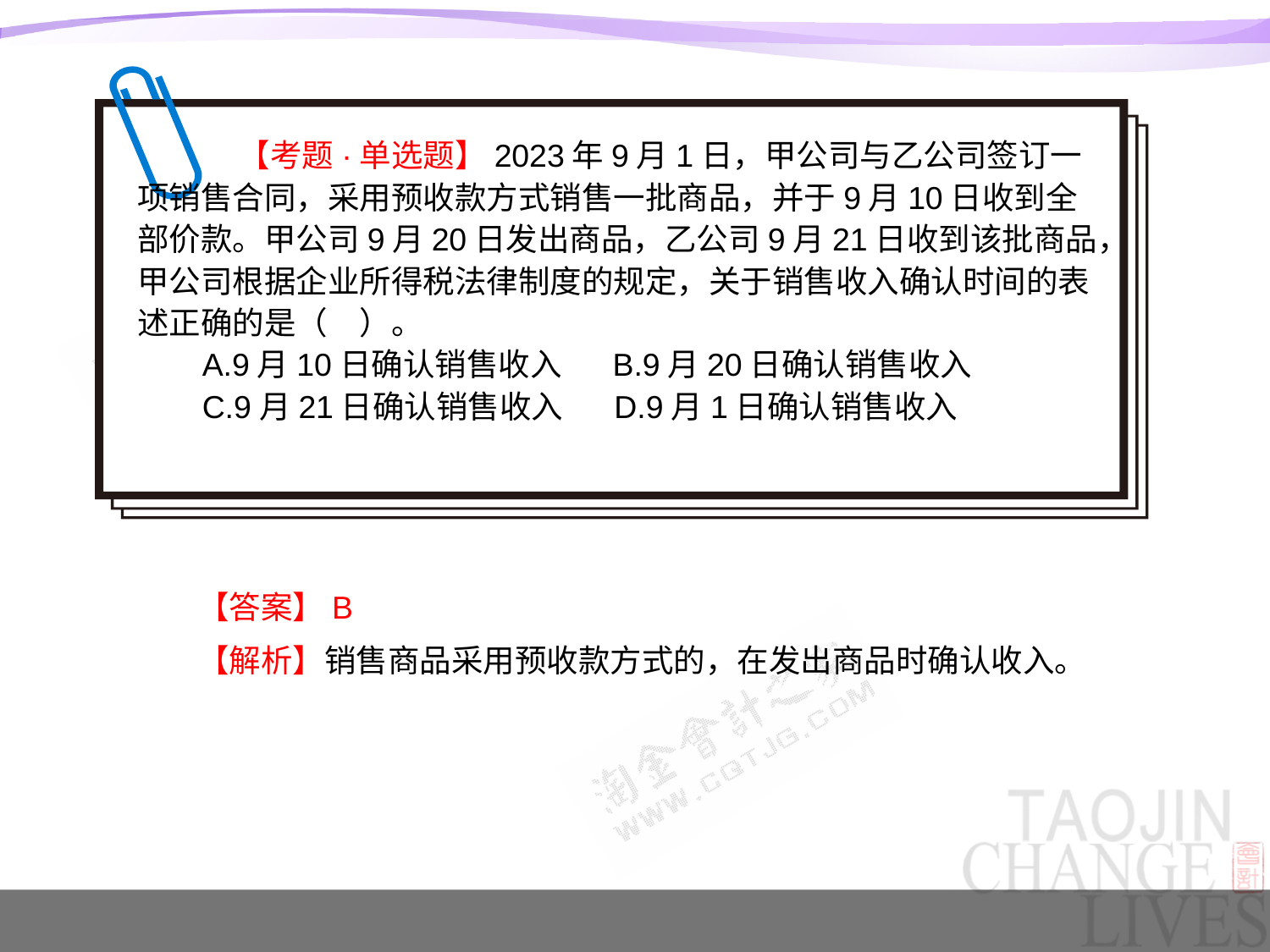

【考题·单选题】2023年9月1日，甲公司与乙公司签订一项销售合同，采用预收款方式销售一批商品，并于9月10日收到全部价款。甲公司9月20日发出商品，乙公司9月21日收到该批商品，甲公司根据企业所得税法律制度的规定，关于销售收入确认时间的表述正确的是（　）。
A.9月10日确认销售收入      B.9月20日确认销售收入
C.9月21日确认销售收入      D.9月1日确认销售收入

【答案】B
【解析】销售商品采用预收款方式的，在发出商品时确认收入。